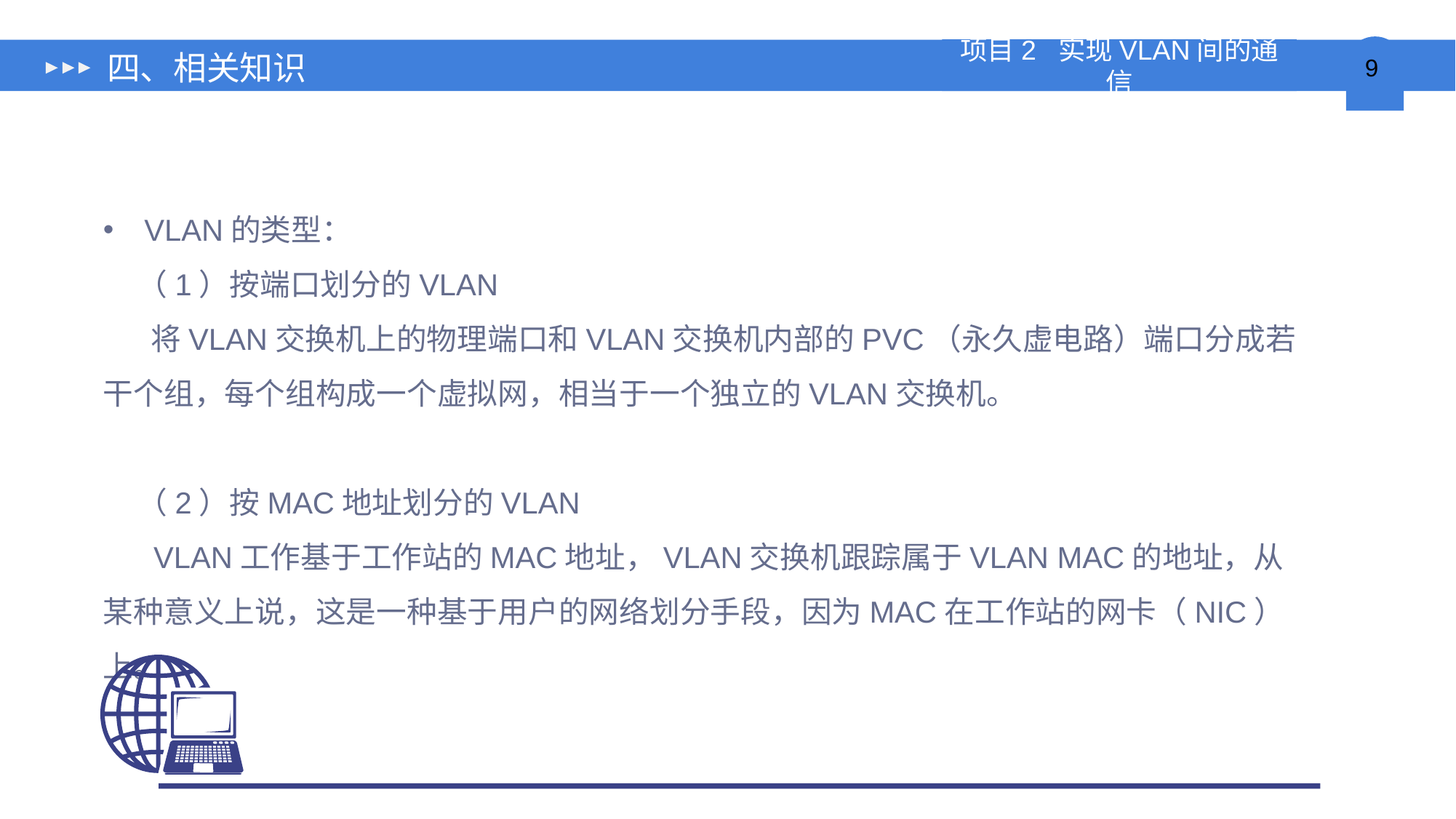

# 四、相关知识
VLAN的类型：
    （1）按端口划分的VLAN
      将VLAN交换机上的物理端口和VLAN交换机内部的PVC（永久虚电路）端口分成若干个组，每个组构成一个虚拟网，相当于一个独立的VLAN交换机。

    （2）按MAC地址划分的VLAN
      VLAN工作基于工作站的MAC地址，VLAN交换机跟踪属于VLAN MAC的地址，从某种意义上说，这是一种基于用户的网络划分手段，因为MAC在工作站的网卡（NIC）上。